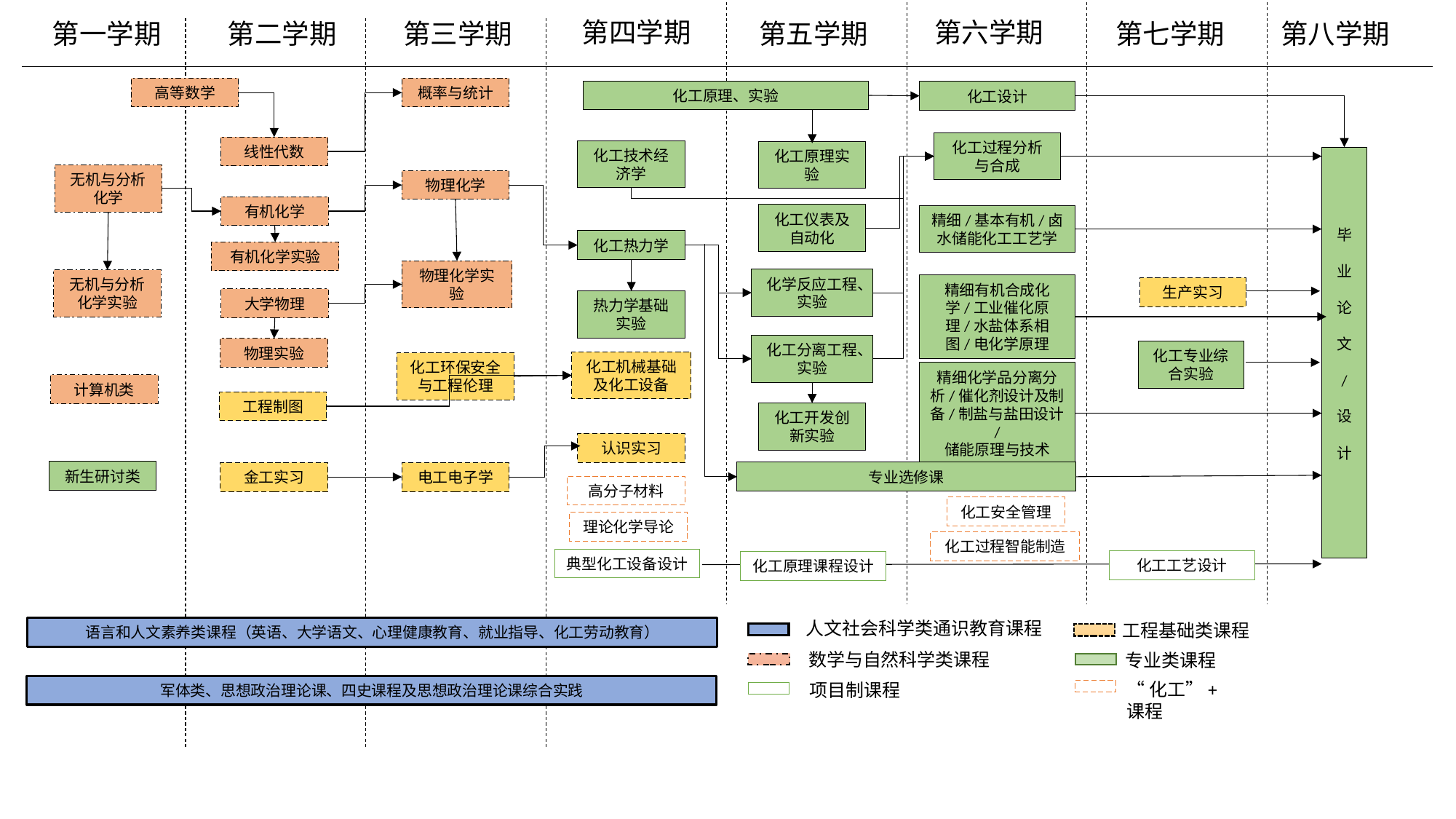

第四学期
第六学期
第一学期
第二学期
第三学期
第五学期
第七学期
第八学期
高等数学
概率与统计
化工原理、实验
化工设计
线性代数
化工过程分析与合成
化工技术经济学

毕

业

论

文

/

设

计

无机与分析化学
物理化学
有机化学
精细/基本有机/卤水储能化工工艺学
化工仪表及自动化
化工热力学
有机化学实验
物理化学实验
化学反应工程、实验
无机与分析化学实验
精细有机合成化学/工业催化原理/水盐体系相图/电化学原理
生产实习
大学物理
热力学基础实验
化工分离工程、实验
物理实验
化工专业综合实验
化工环保安全与工程伦理
化工机械基础及化工设备
精细化学品分离分析/催化剂设计及制备/制盐与盐田设计/
储能原理与技术
计算机类
工程制图
化工开发创新实验
认识实习
新生研讨类
专业选修课
金工实习
电工电子学
高分子材料
化工安全管理
理论化学导论
化工过程智能制造
典型化工设备设计
化工工艺设计
化工原理课程设计
人文社会科学类通识教育课程
工程基础类课程
语言和人文素养类课程（英语、大学语文、心理健康教育、就业指导、化工劳动教育）

数学与自然科学类课程
专业类课程

“化工”+ 课程
项目制课程
军体类、思想政治理论课、四史课程及思想政治理论课综合实践

化工原理实验